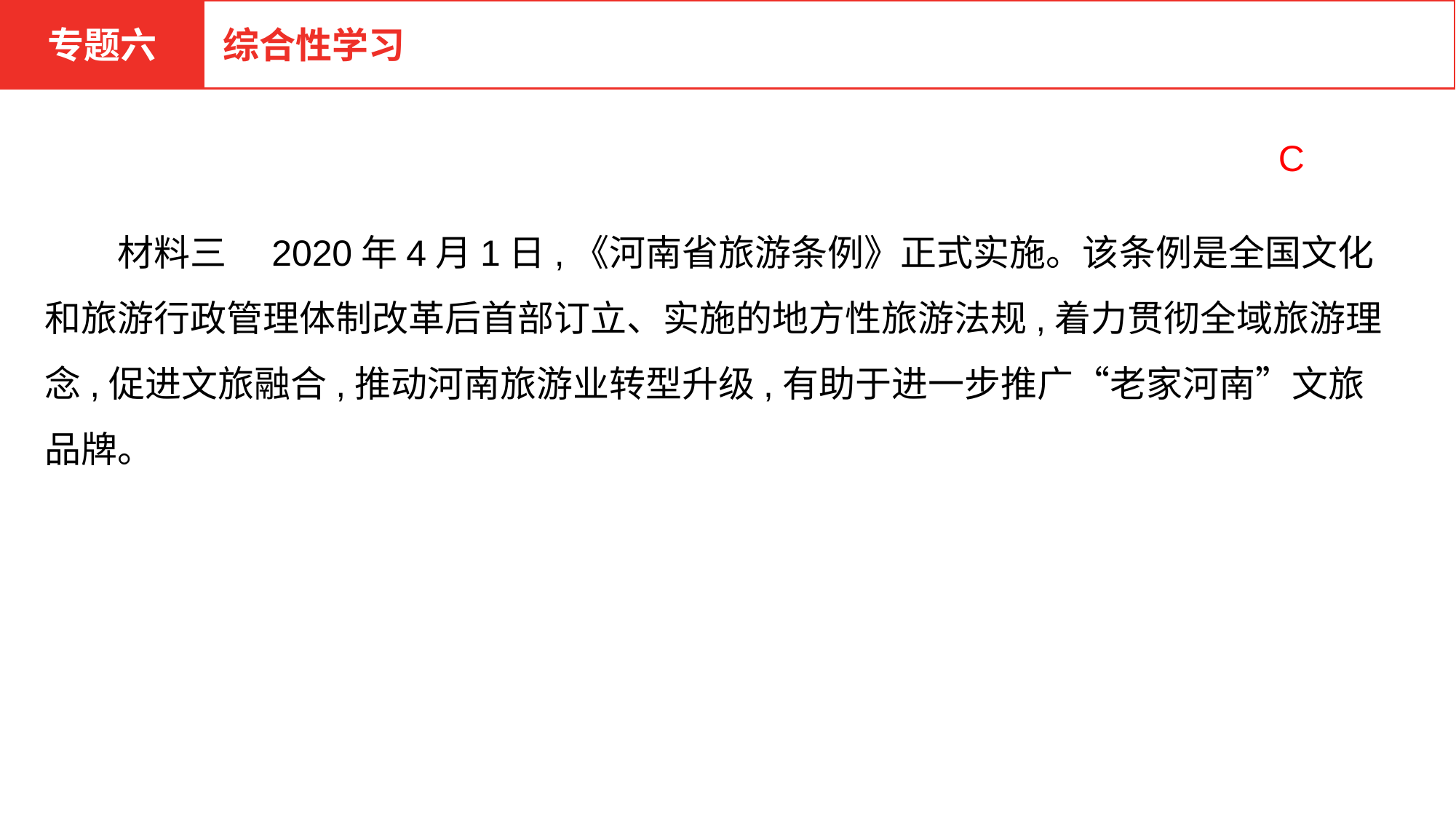

专题六
综合性学习
C
　　材料三　2020年4月1日,《河南省旅游条例》正式实施。该条例是全国文化和旅游行政管理体制改革后首部订立、实施的地方性旅游法规,着力贯彻全域旅游理念,促进文旅融合,推动河南旅游业转型升级,有助于进一步推广“老家河南”文旅品牌。